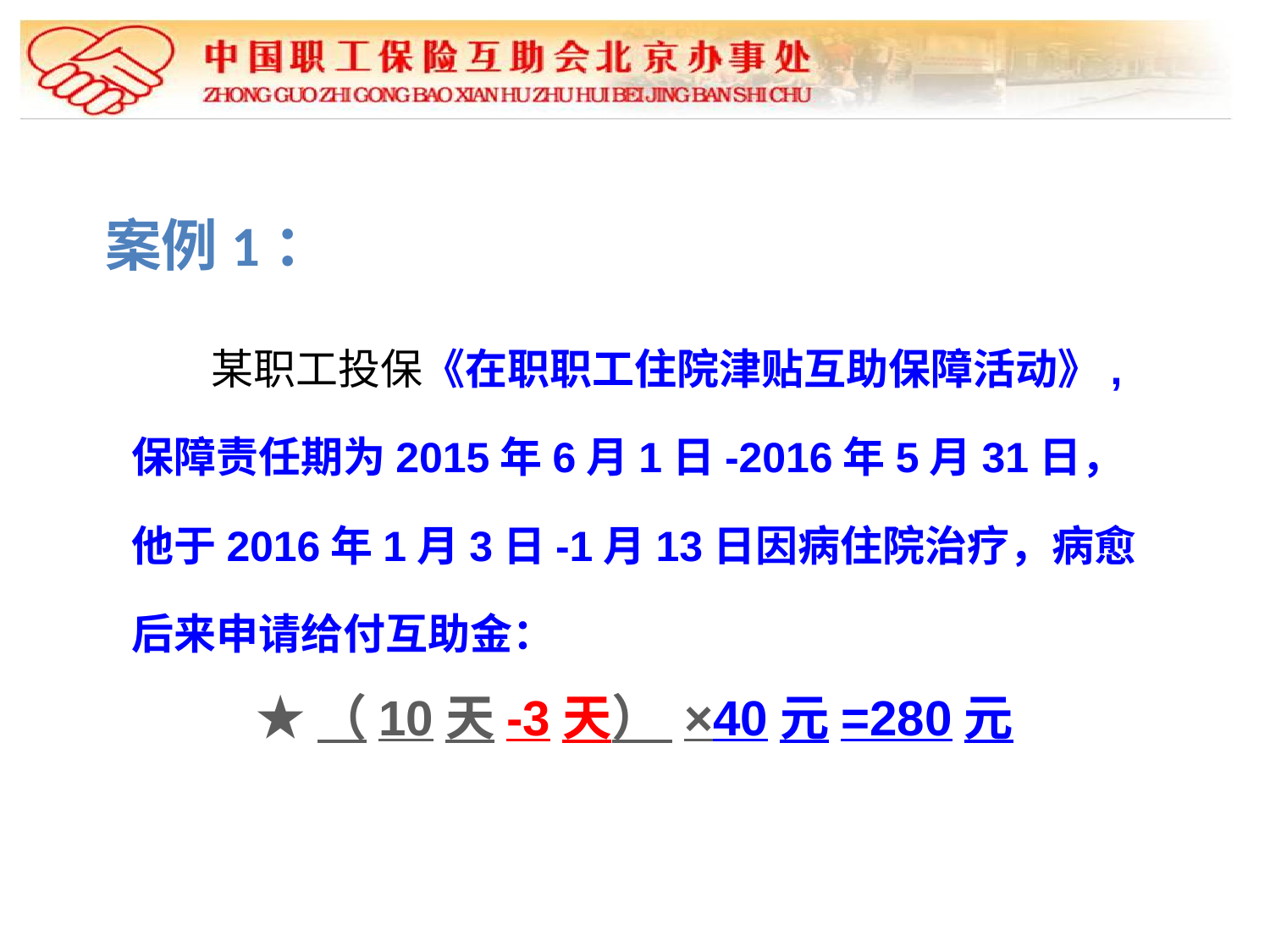

案例1：
      某职工投保《在职职工住院津贴互助保障活动》,保障责任期为2015年6月1日-2016年5月31日，他于2016年1月3日-1月13日因病住院治疗，病愈后来申请给付互助金：
          ★（10天-3天） ×40元=280元